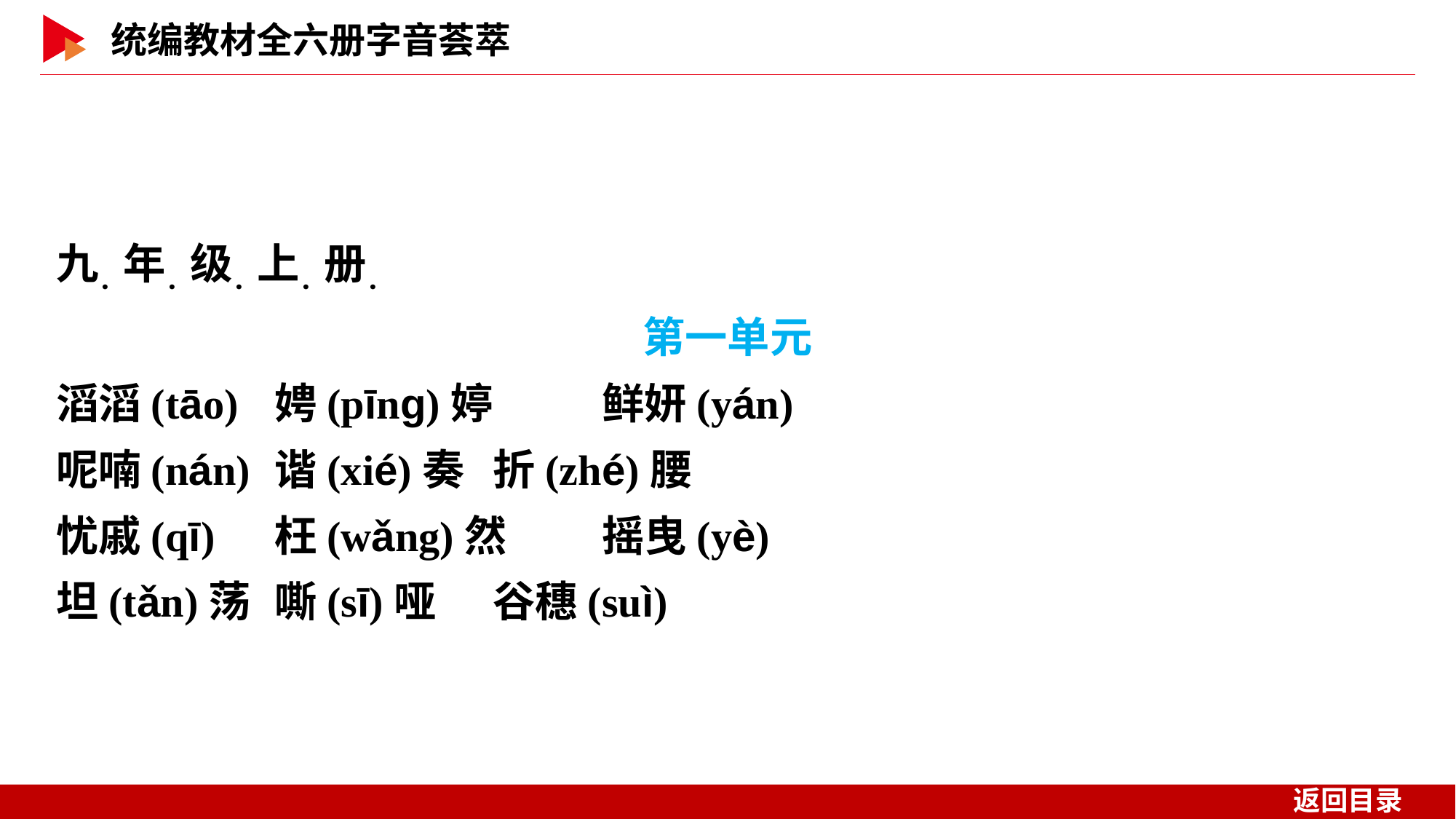

九．年．级．上．册．
第一单元
滔滔(tāo)	娉(pīnɡ)婷	鲜妍(yán)
呢喃(nán)	谐(xié)奏	折(zhé)腰
忧戚(qī)	枉(wǎng)然	摇曳(yè)
坦(tǎn)荡	嘶(sī)哑	谷穗(suì)